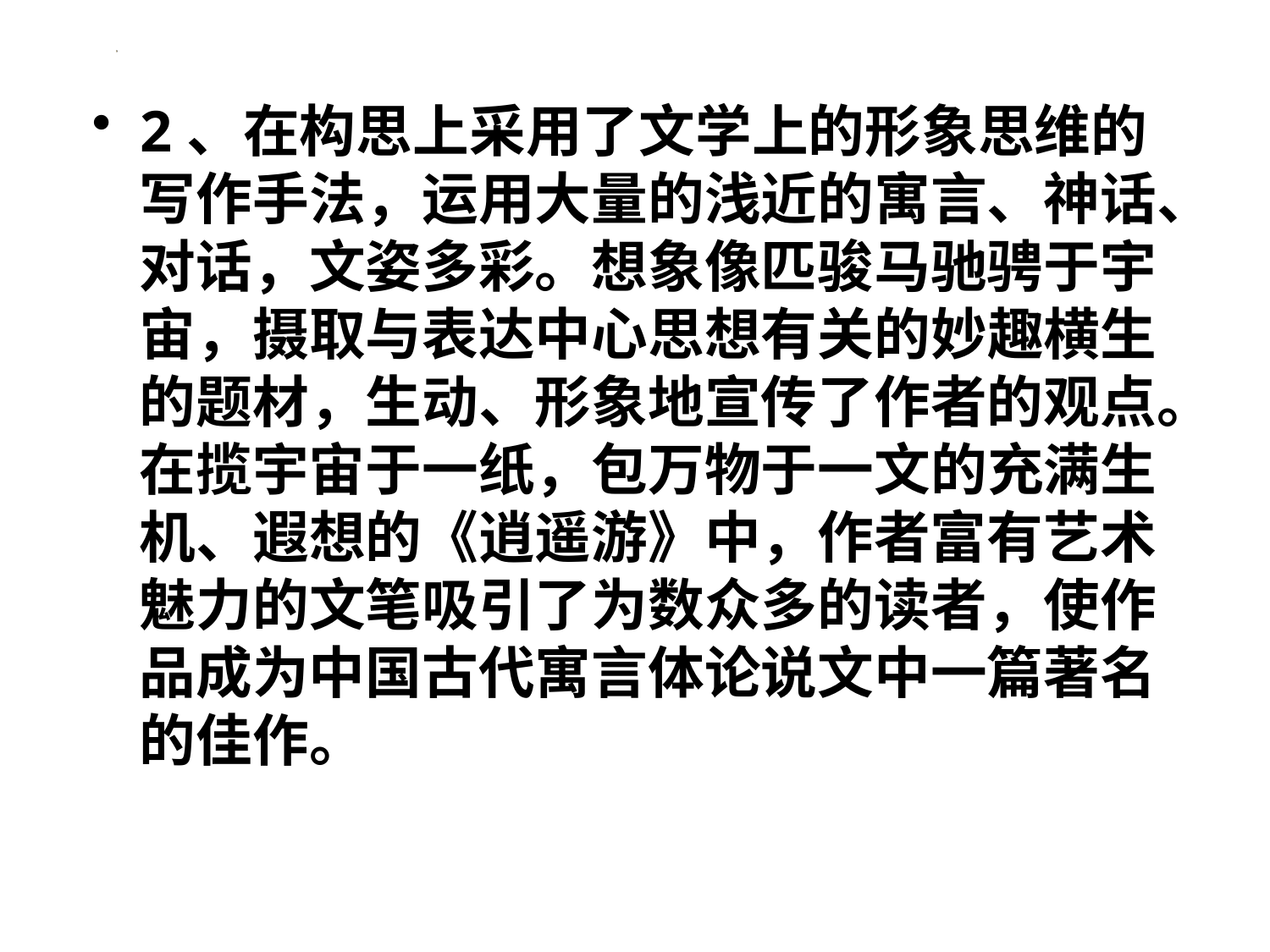

2、在构思上采用了文学上的形象思维的写作手法，运用大量的浅近的寓言、神话、对话，文姿多彩。想象像匹骏马驰骋于宇宙，摄取与表达中心思想有关的妙趣横生的题材，生动、形象地宣传了作者的观点。在揽宇宙于一纸，包万物于一文的充满生机、遐想的《逍遥游》中，作者富有艺术魅力的文笔吸引了为数众多的读者，使作品成为中国古代寓言体论说文中一篇著名的佳作。